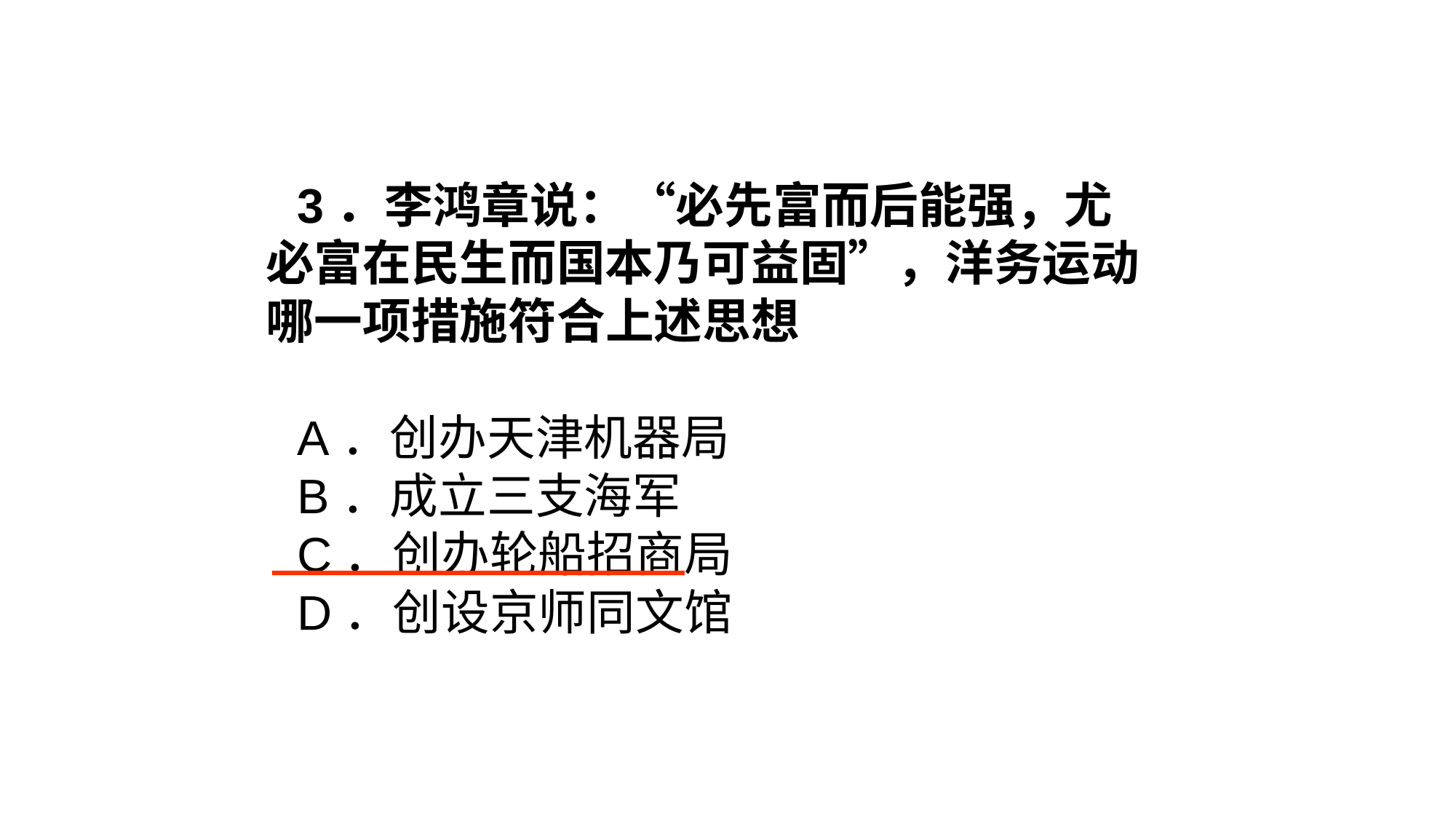

3．李鸿章说：“必先富而后能强，尤必富在民生而国本乃可益固”，洋务运动哪一项措施符合上述思想

A．创办天津机器局
B．成立三支海军
C．创办轮船招商局
D．创设京师同文馆